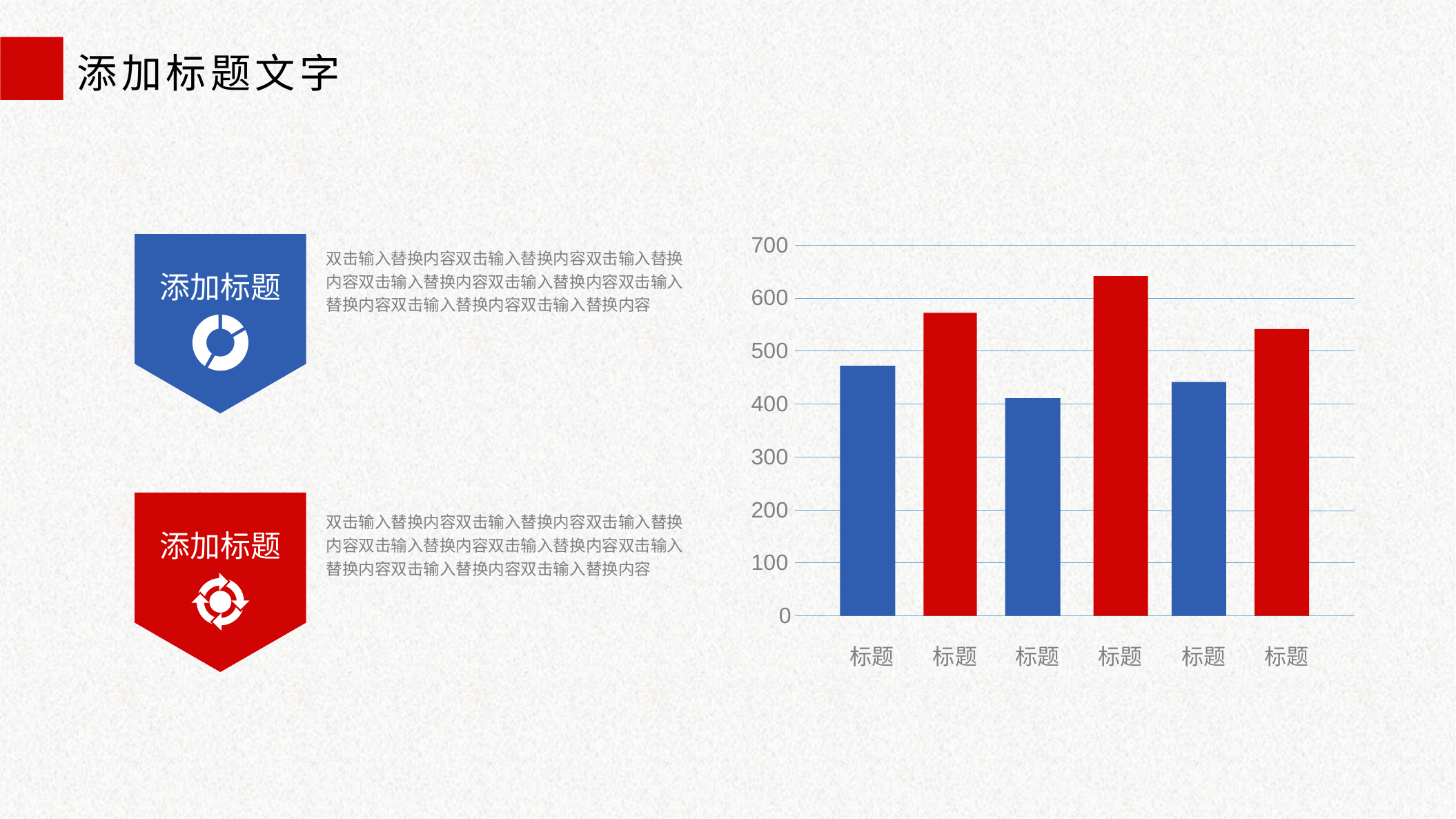

添加标题文字
700
添加标题
双击输入替换内容双击输入替换内容双击输入替换内容双击输入替换内容双击输入替换内容双击输入替换内容双击输入替换内容双击输入替换内容

600

500

400

300

200
添加标题
双击输入替换内容双击输入替换内容双击输入替换内容双击输入替换内容双击输入替换内容双击输入替换内容双击输入替换内容双击输入替换内容

100

0

标题
标题
标题
标题
标题
标题